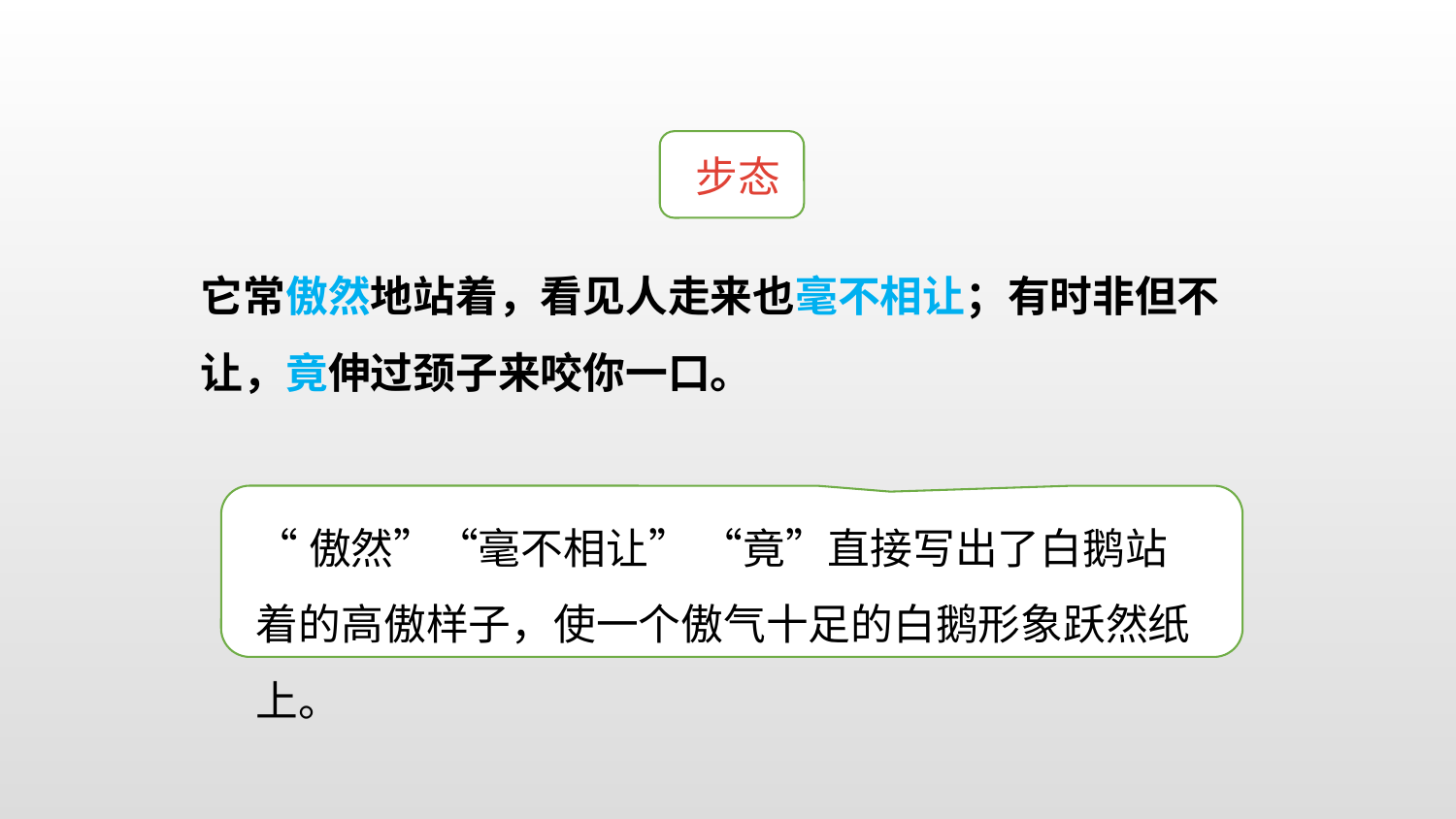

步态
它常傲然地站着，看见人走来也毫不相让；有时非但不让，竟伸过颈子来咬你一口。

“傲然”“毫不相让” “竟”直接写出了白鹅站着的高傲样子，使一个傲气十足的白鹅形象跃然纸上。